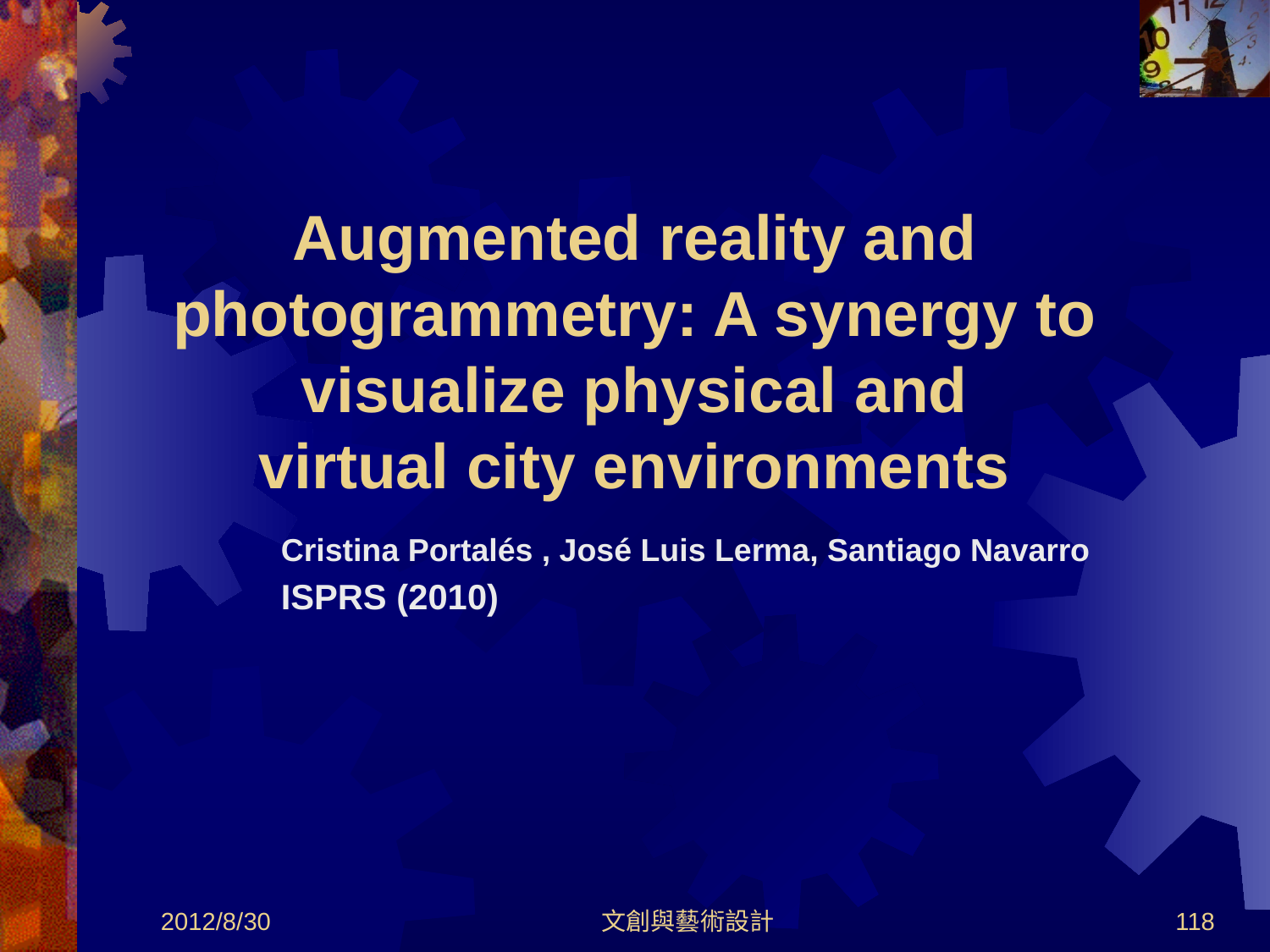

Augmented reality and photogrammetry: A synergy to visualize physical and
virtual city environments
Cristina Portalés , José Luis Lerma, Santiago Navarro
ISPRS (2010)
2012/8/30
文創與藝術設計
118